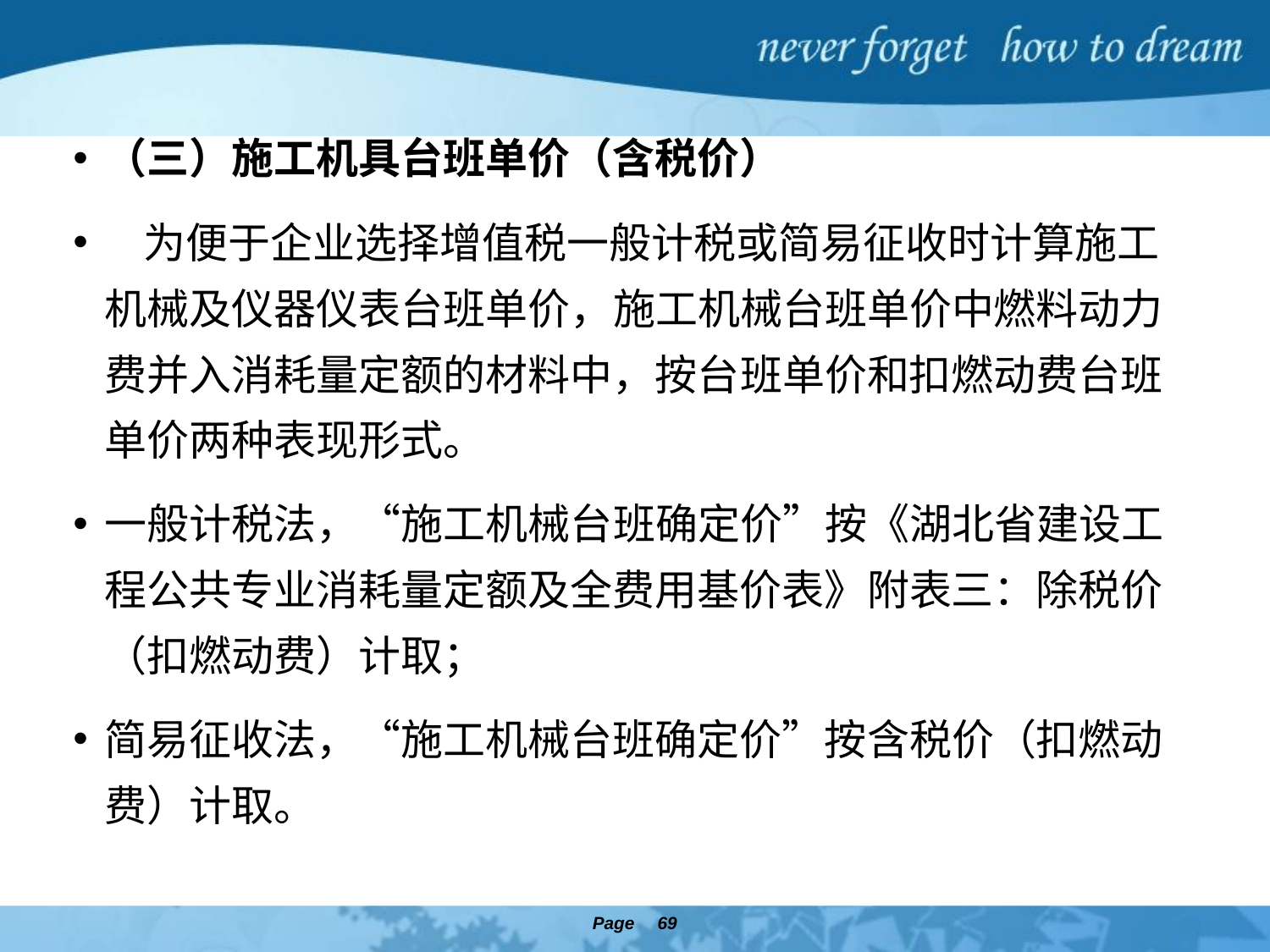

（三）施工机具台班单价（含税价）
   为便于企业选择增值税一般计税或简易征收时计算施工机械及仪器仪表台班单价，施工机械台班单价中燃料动力费并入消耗量定额的材料中，按台班单价和扣燃动费台班单价两种表现形式。
一般计税法，“施工机械台班确定价”按《湖北省建设工程公共专业消耗量定额及全费用基价表》附表三：除税价（扣燃动费）计取；
简易征收法，“施工机械台班确定价”按含税价（扣燃动费）计取。